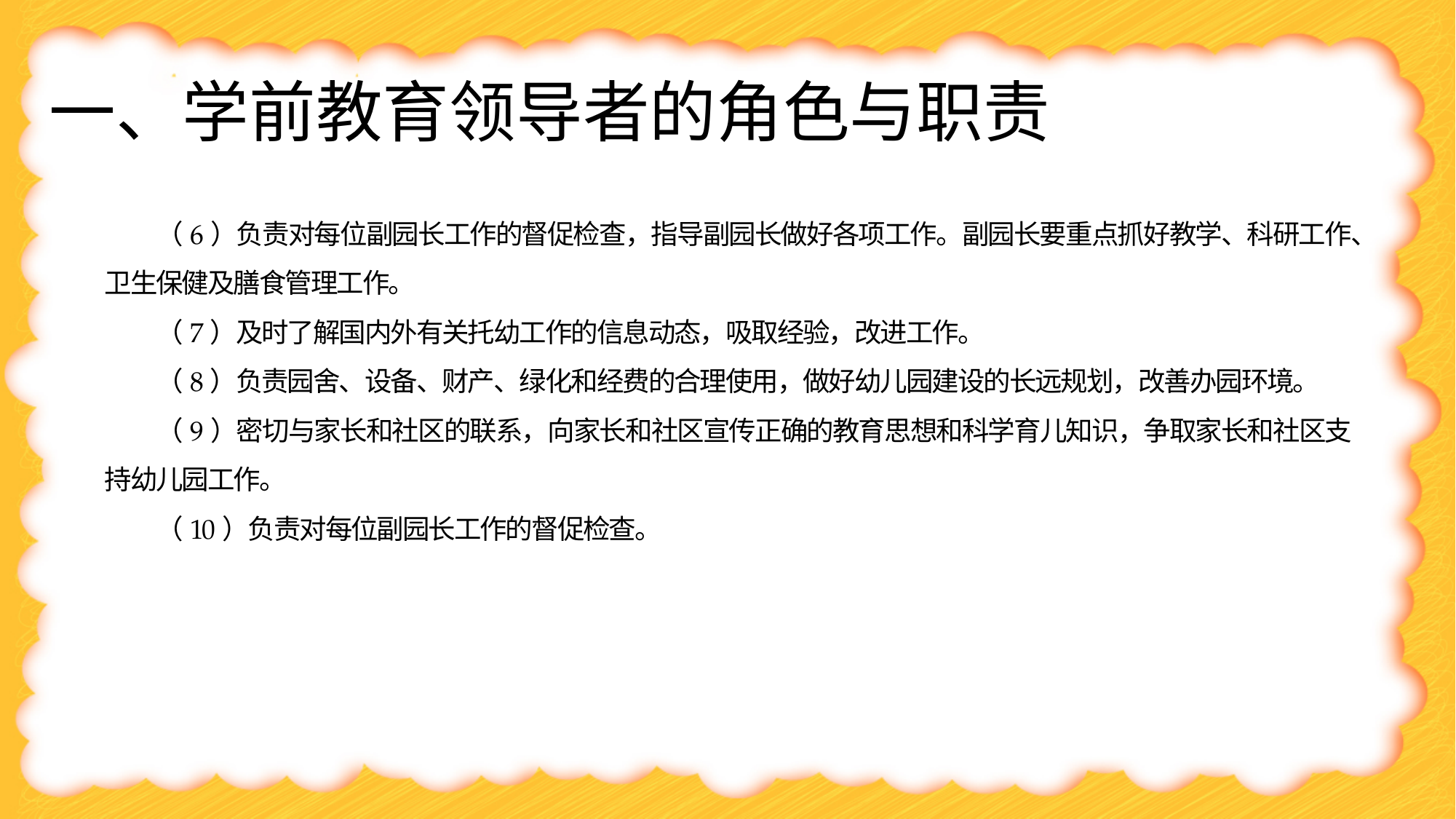

# 一、学前教育领导者的角色与职责
（6）负责对每位副园长工作的督促检查，指导副园长做好各项工作。副园长要重点抓好教学、科研工作、卫生保健及膳食管理工作。
（7）及时了解国内外有关托幼工作的信息动态，吸取经验，改进工作。
（8）负责园舍、设备、财产、绿化和经费的合理使用，做好幼儿园建设的长远规划，改善办园环境。
（9）密切与家长和社区的联系，向家长和社区宣传正确的教育思想和科学育儿知识，争取家长和社区支持幼儿园工作。
（10）负责对每位副园长工作的督促检查。